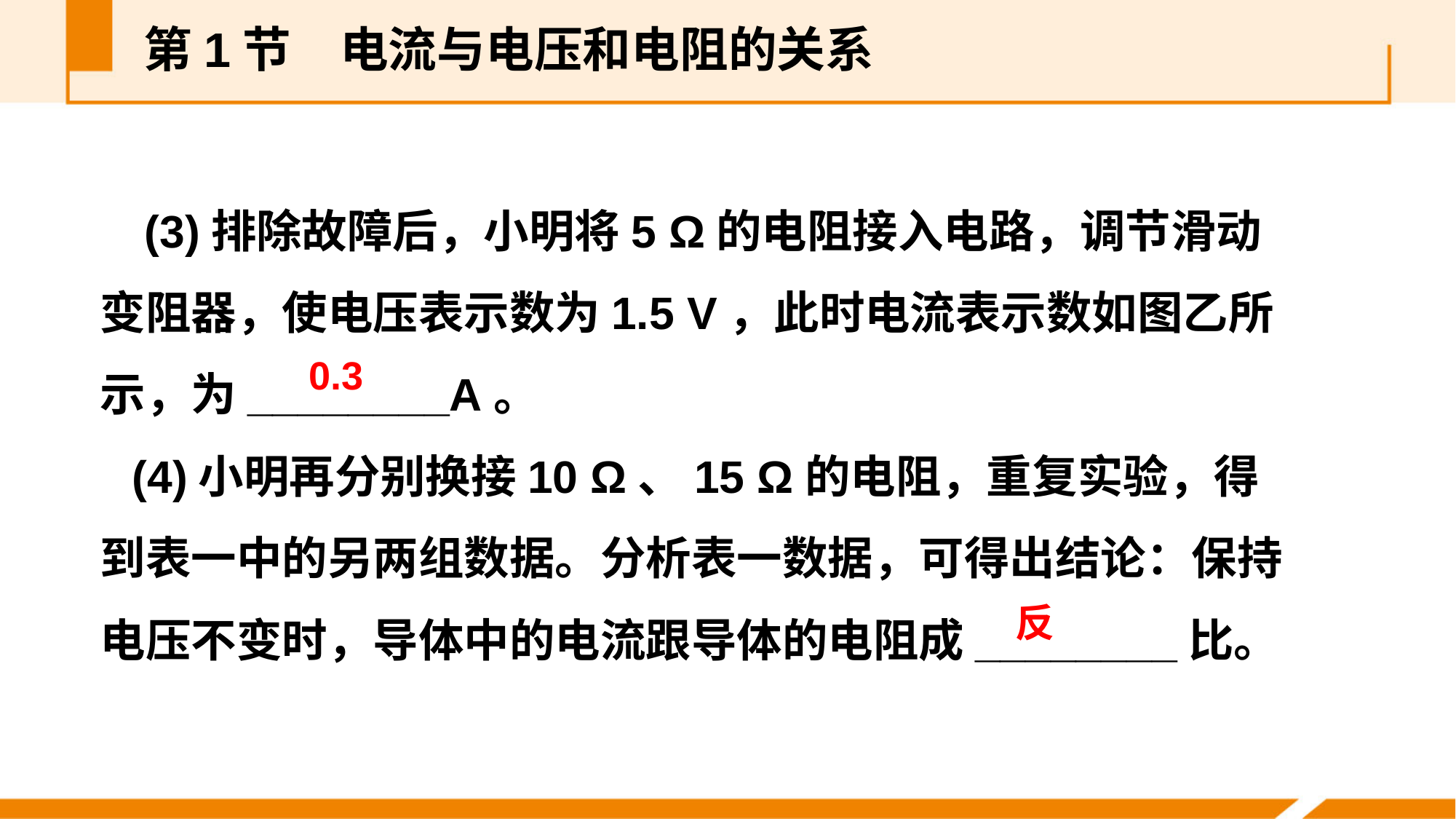

第1节　电流与电压和电阻的关系
 (3)排除故障后，小明将5 Ω的电阻接入电路，调节滑动变阻器，使电压表示数为1.5 V，此时电流表示数如图乙所示，为________A。
(4)小明再分别换接10 Ω、15 Ω的电阻，重复实验，得到表一中的另两组数据。分析表一数据，可得出结论：保持电压不变时，导体中的电流跟导体的电阻成________比。
0.3
反